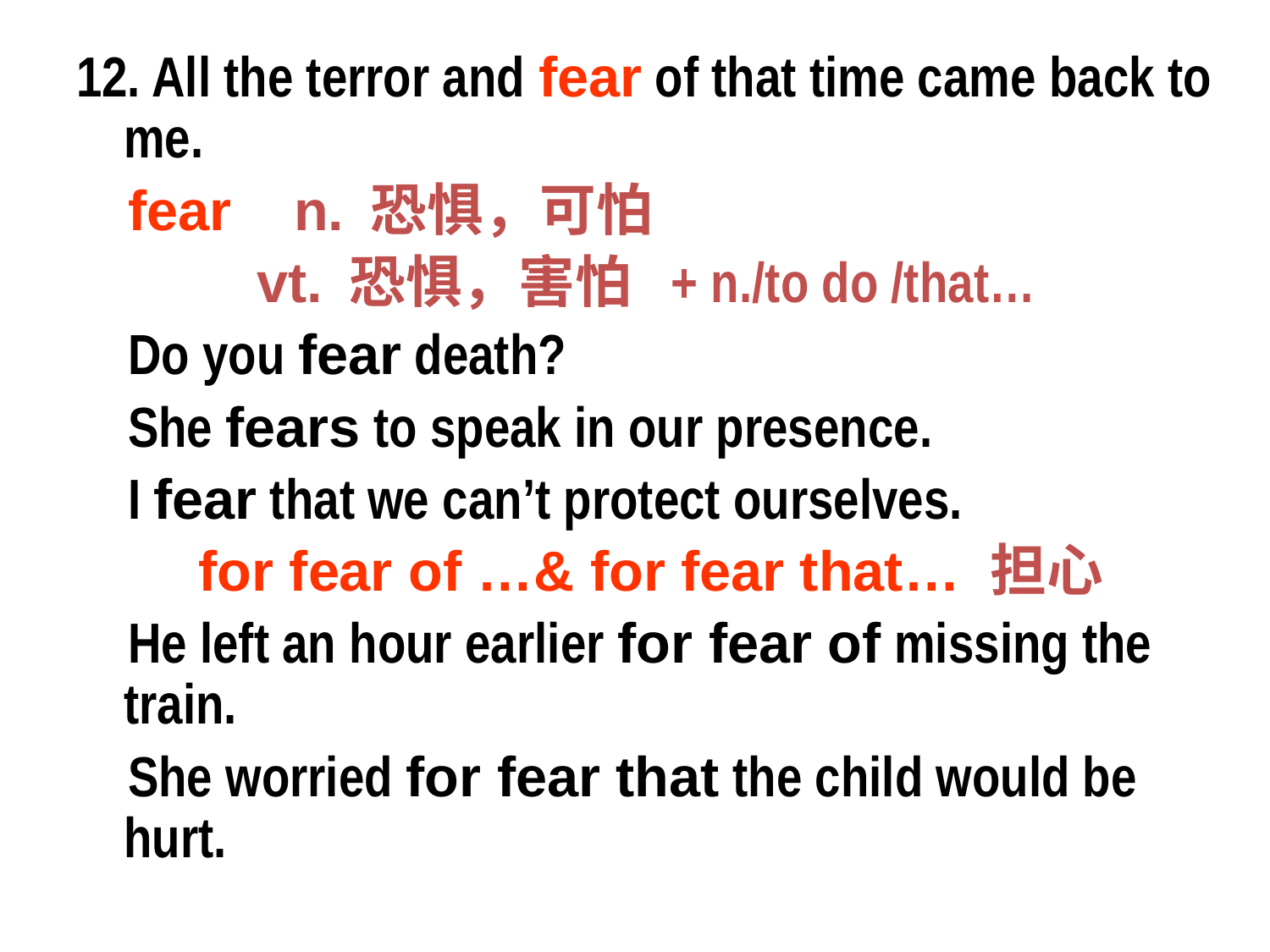

12. All the terror and fear of that time came back to me.
    fear    n. 恐惧，可怕
              vt. 恐惧，害怕  + n./to do /that…
    Do you fear death?
    She fears to speak in our presence.
    I fear that we can’t protect ourselves.
for fear of …& for fear that… 担心
    He left an hour earlier for fear of missing the train.
    She worried for fear that the child would be hurt.